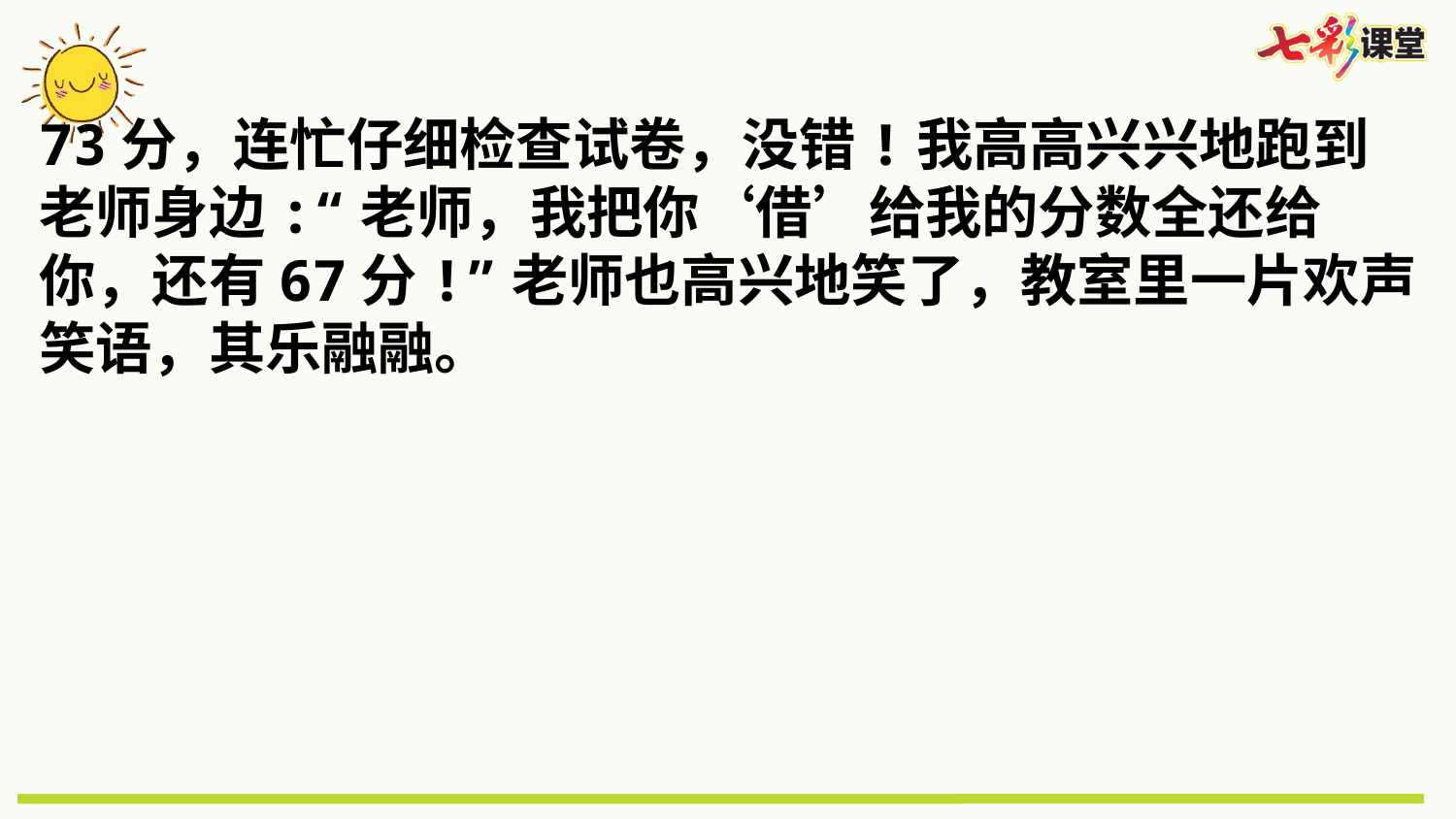

73分，连忙仔细检查试卷，没错!我高高兴兴地跑到老师身边:“老师，我把你‘借’给我的分数全还给你，还有67分!”老师也高兴地笑了，教室里一片欢声笑语，其乐融融。